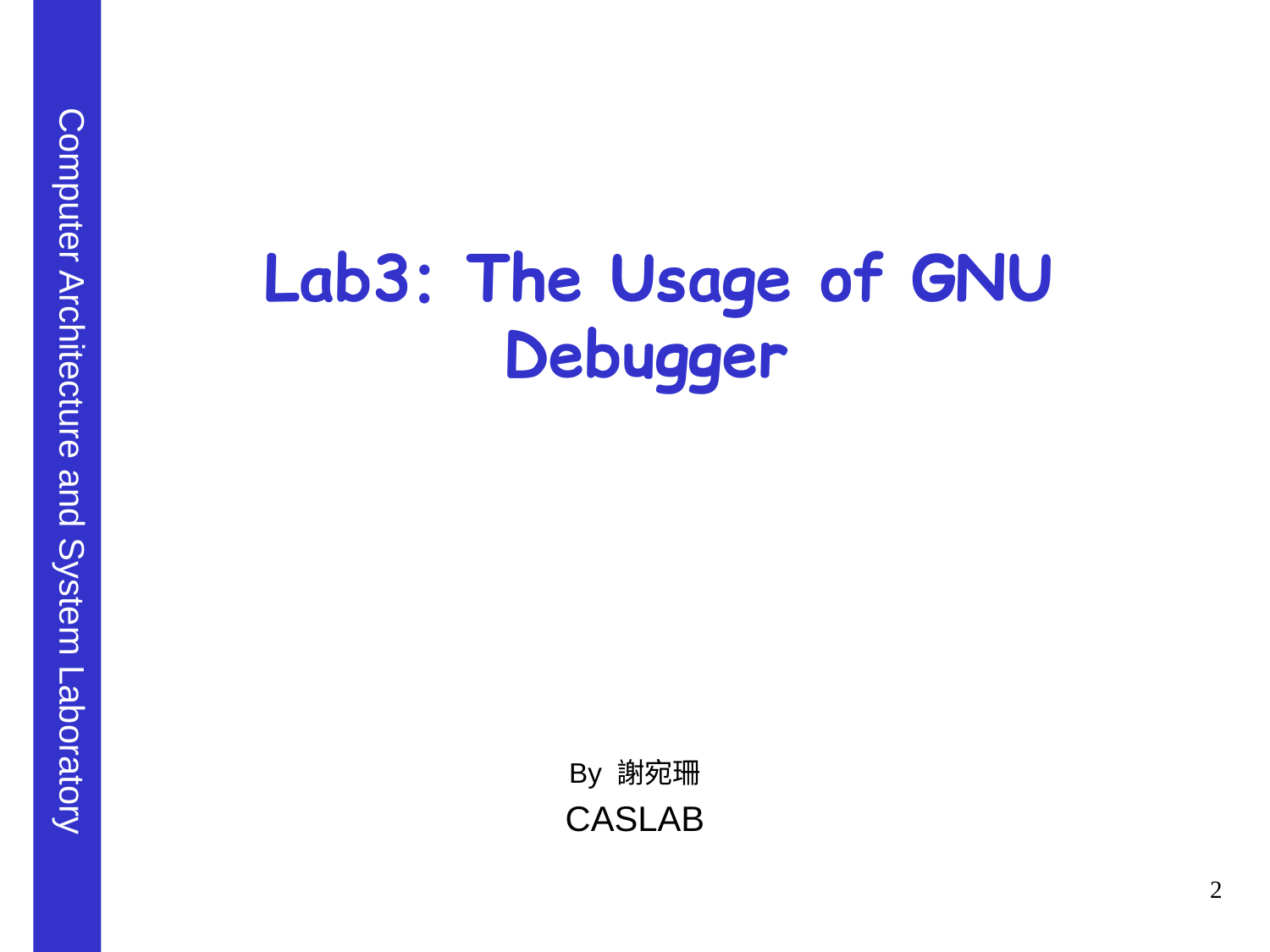

# Lab3: The Usage of GNU Debugger
By 謝宛珊
CASLAB
2